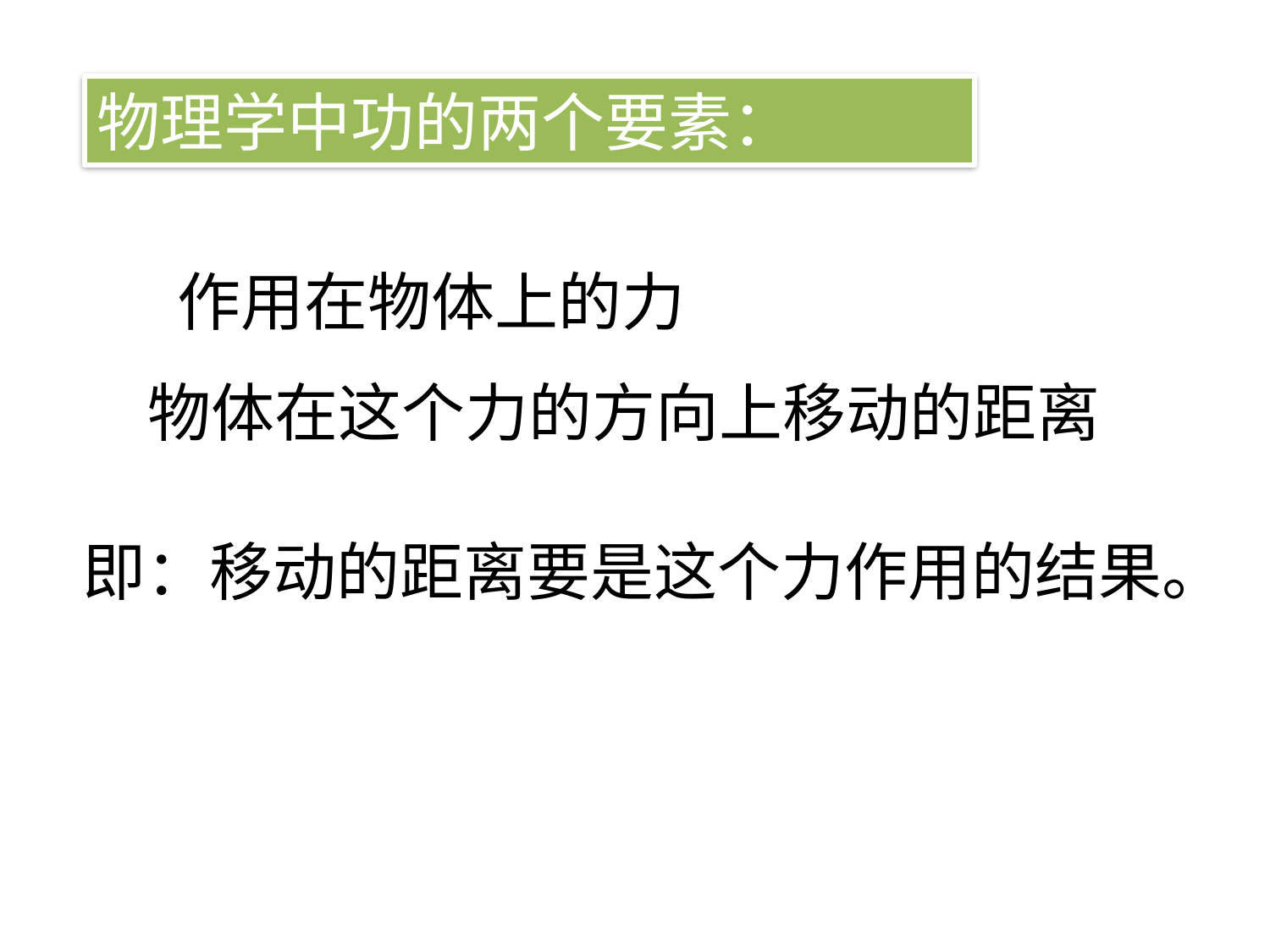

物理学中功的两个要素：
作用在物体上的力
物体在这个力的方向上移动的距离
即：移动的距离要是这个力作用的结果。